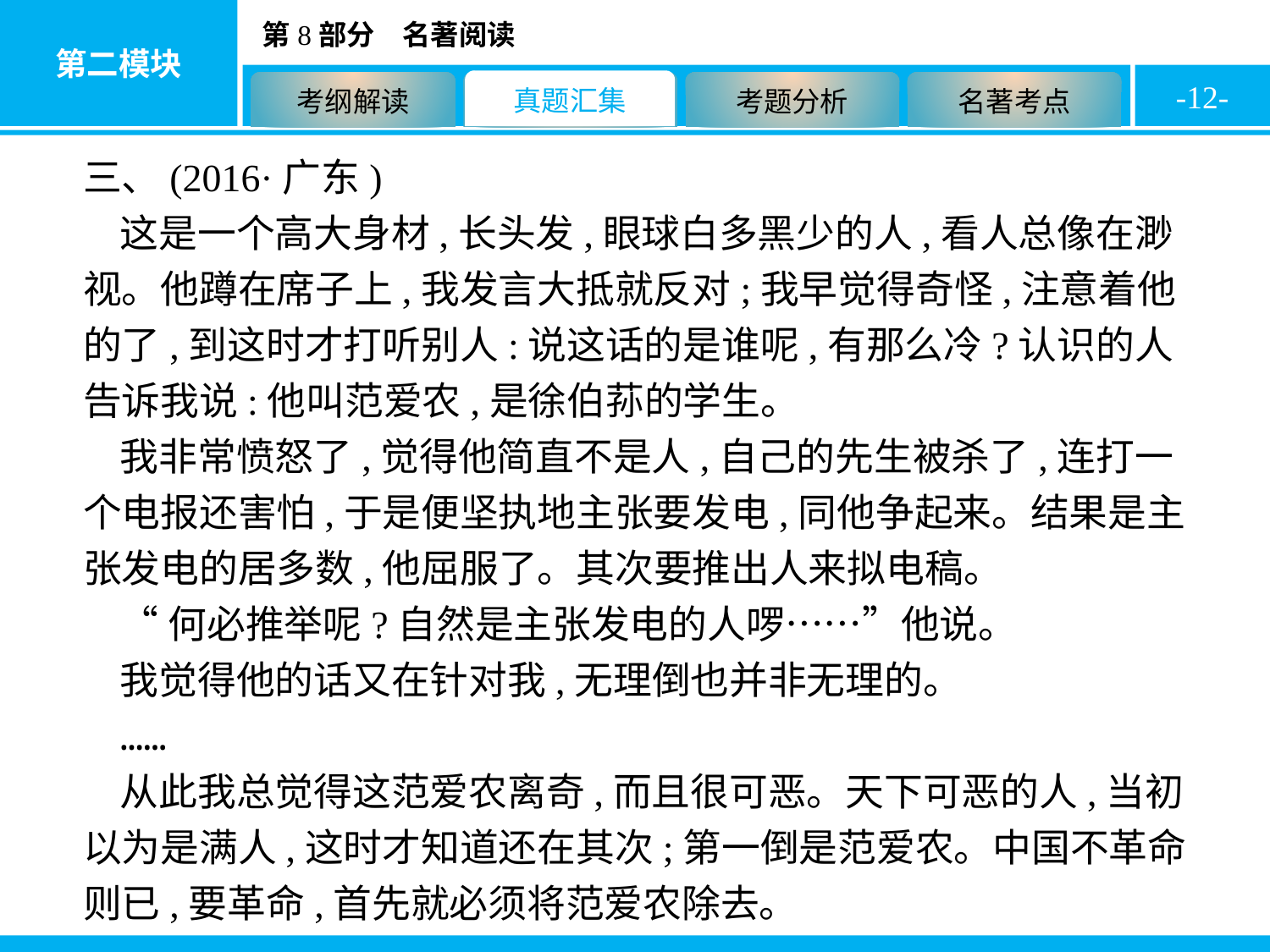

-12-
三、(2016·广东)
这是一个高大身材,长头发,眼球白多黑少的人,看人总像在渺视。他蹲在席子上,我发言大抵就反对;我早觉得奇怪,注意着他的了,到这时才打听别人:说这话的是谁呢,有那么冷?认识的人告诉我说:他叫范爱农,是徐伯荪的学生。
我非常愤怒了,觉得他简直不是人,自己的先生被杀了,连打一个电报还害怕,于是便坚执地主张要发电,同他争起来。结果是主张发电的居多数,他屈服了。其次要推出人来拟电稿。
“何必推举呢?自然是主张发电的人啰……”他说。
我觉得他的话又在针对我,无理倒也并非无理的。
……
从此我总觉得这范爱农离奇,而且很可恶。天下可恶的人,当初以为是满人,这时才知道还在其次;第一倒是范爱农。中国不革命则已,要革命,首先就必须将范爱农除去。